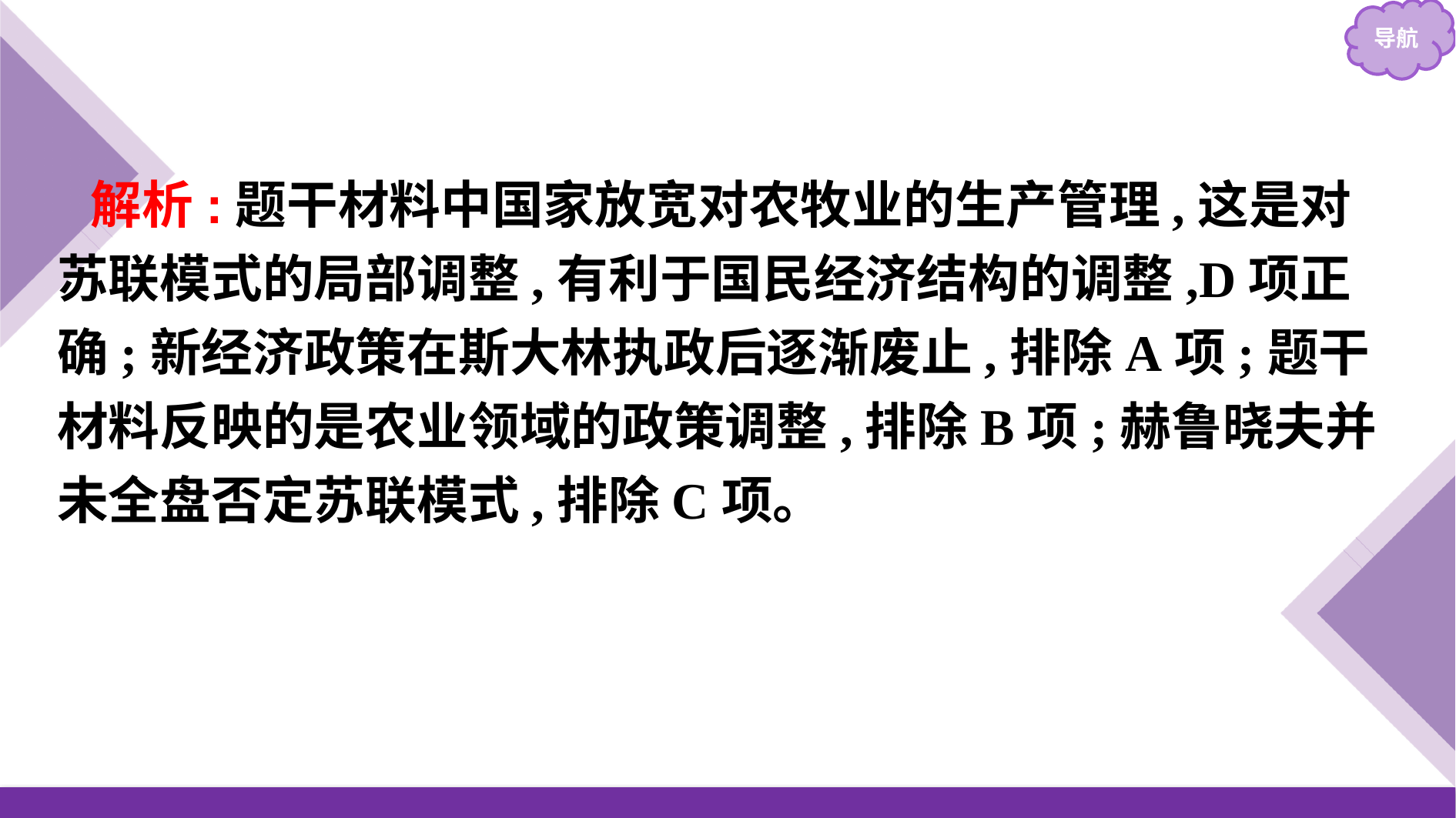

解析:题干材料中国家放宽对农牧业的生产管理,这是对苏联模式的局部调整,有利于国民经济结构的调整,D项正确;新经济政策在斯大林执政后逐渐废止,排除A项;题干材料反映的是农业领域的政策调整,排除B项;赫鲁晓夫并未全盘否定苏联模式,排除C项。